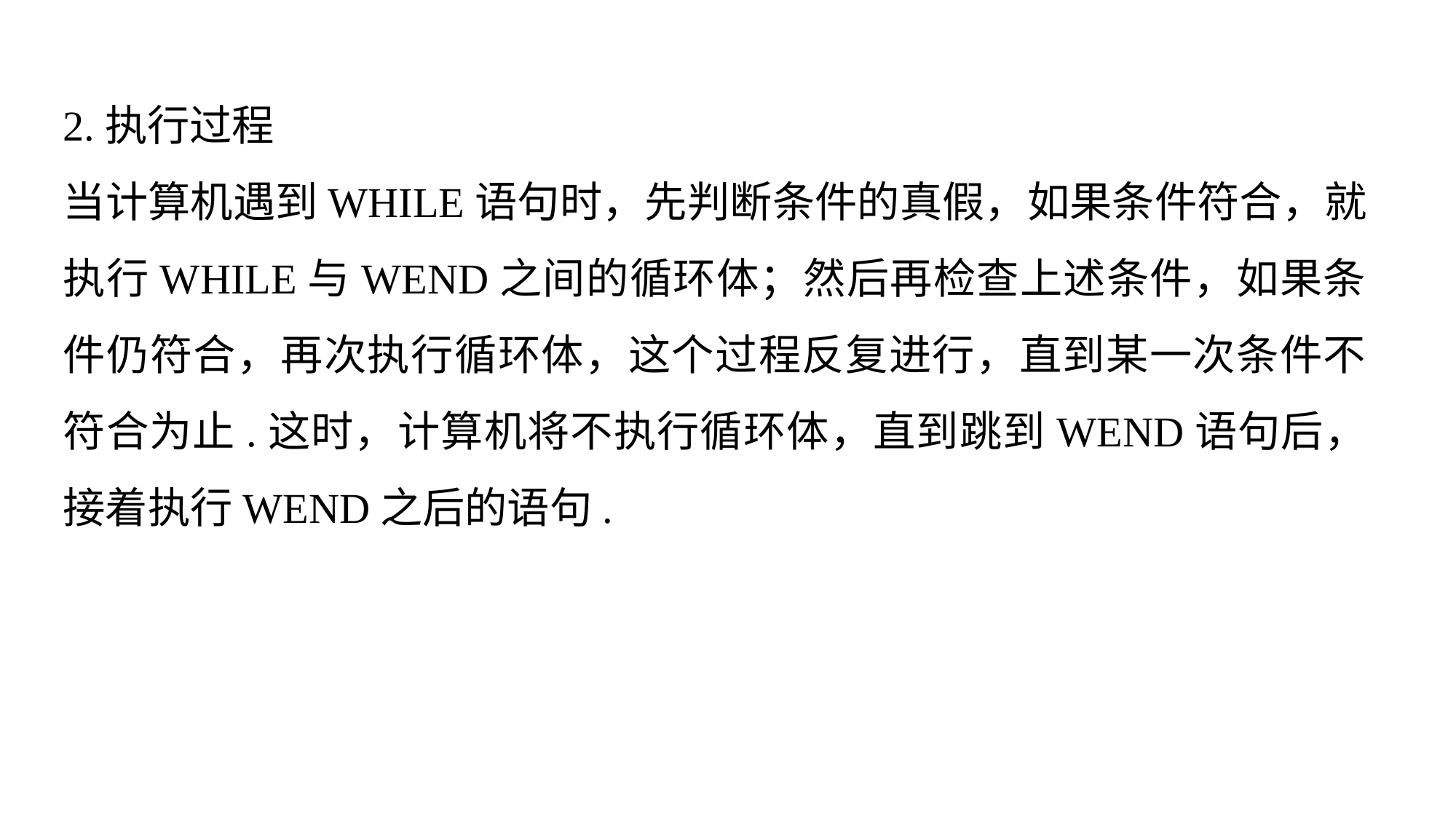

2.执行过程
当计算机遇到WHILE语句时，先判断条件的真假，如果条件符合，就执行WHILE与WEND之间的循环体；然后再检查上述条件，如果条件仍符合，再次执行循环体，这个过程反复进行，直到某一次条件不符合为止.这时，计算机将不执行循环体，直到跳到WEND语句后，接着执行WEND之后的语句.